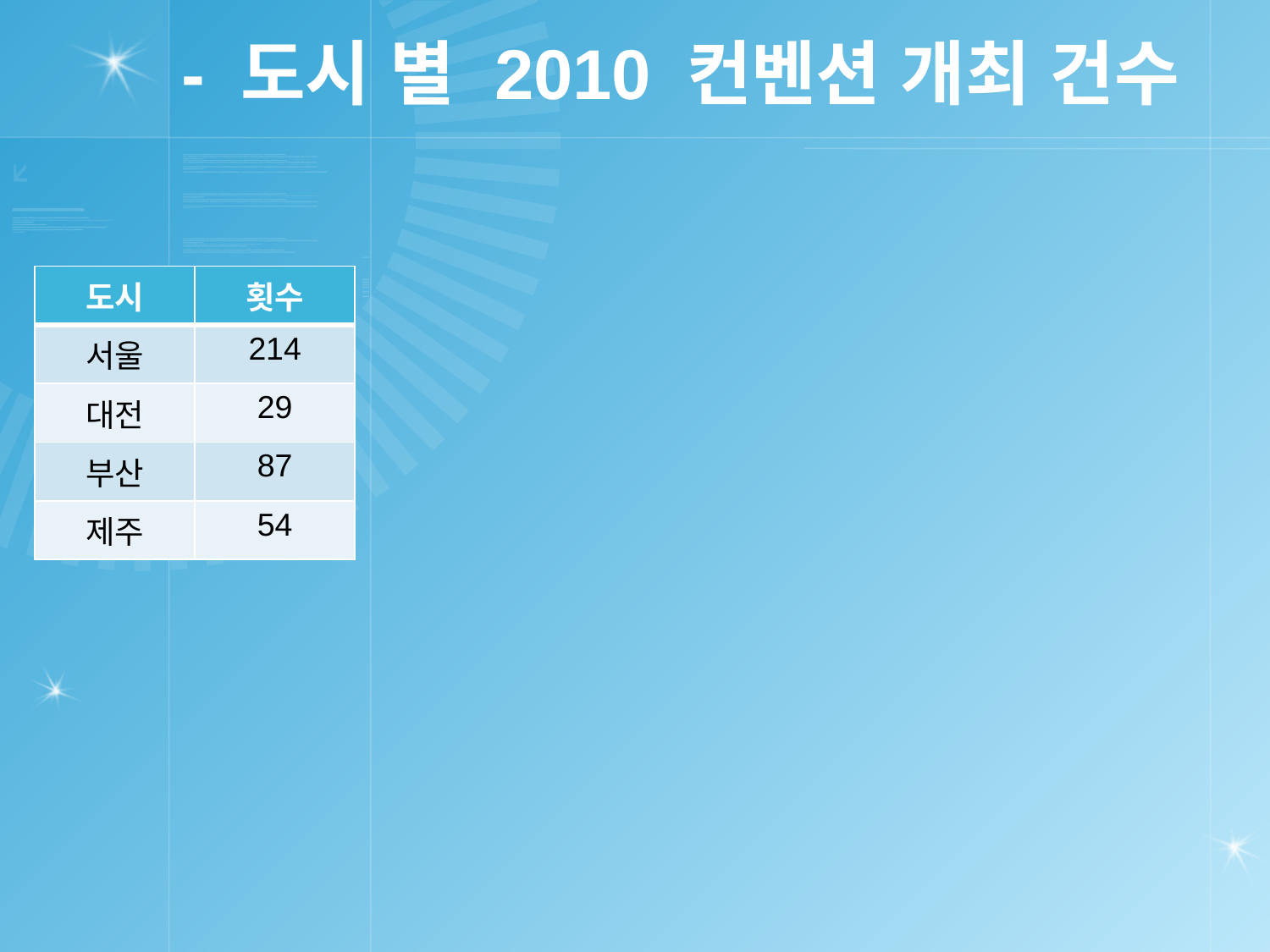

# - 도시 별 2010 컨벤션 개최 건수
| 도시 | 횟수 |
| --- | --- |
| 서울 | 214 |
| 대전 | 29 |
| 부산 | 87 |
| 제주 | 54 |